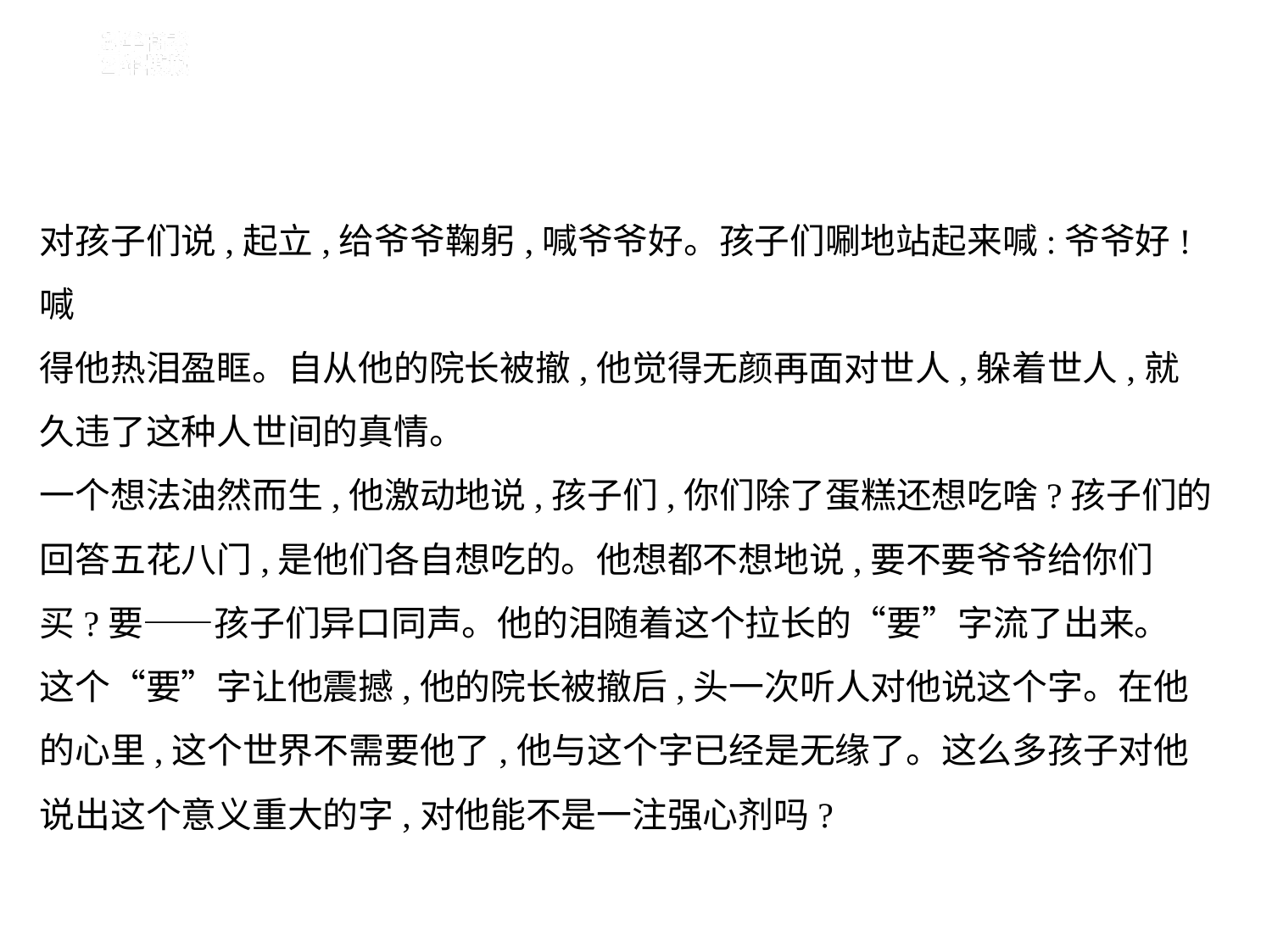

对孩子们说,起立,给爷爷鞠躬,喊爷爷好。孩子们唰地站起来喊:爷爷好!喊
得他热泪盈眶。自从他的院长被撤,他觉得无颜再面对世人,躲着世人,就
久违了这种人世间的真情。
一个想法油然而生,他激动地说,孩子们,你们除了蛋糕还想吃啥?孩子们的
回答五花八门,是他们各自想吃的。他想都不想地说,要不要爷爷给你们
买?要——孩子们异口同声。他的泪随着这个拉长的“要”字流了出来。
这个“要”字让他震撼,他的院长被撤后,头一次听人对他说这个字。在他
的心里,这个世界不需要他了,他与这个字已经是无缘了。这么多孩子对他
说出这个意义重大的字,对他能不是一注强心剂吗?